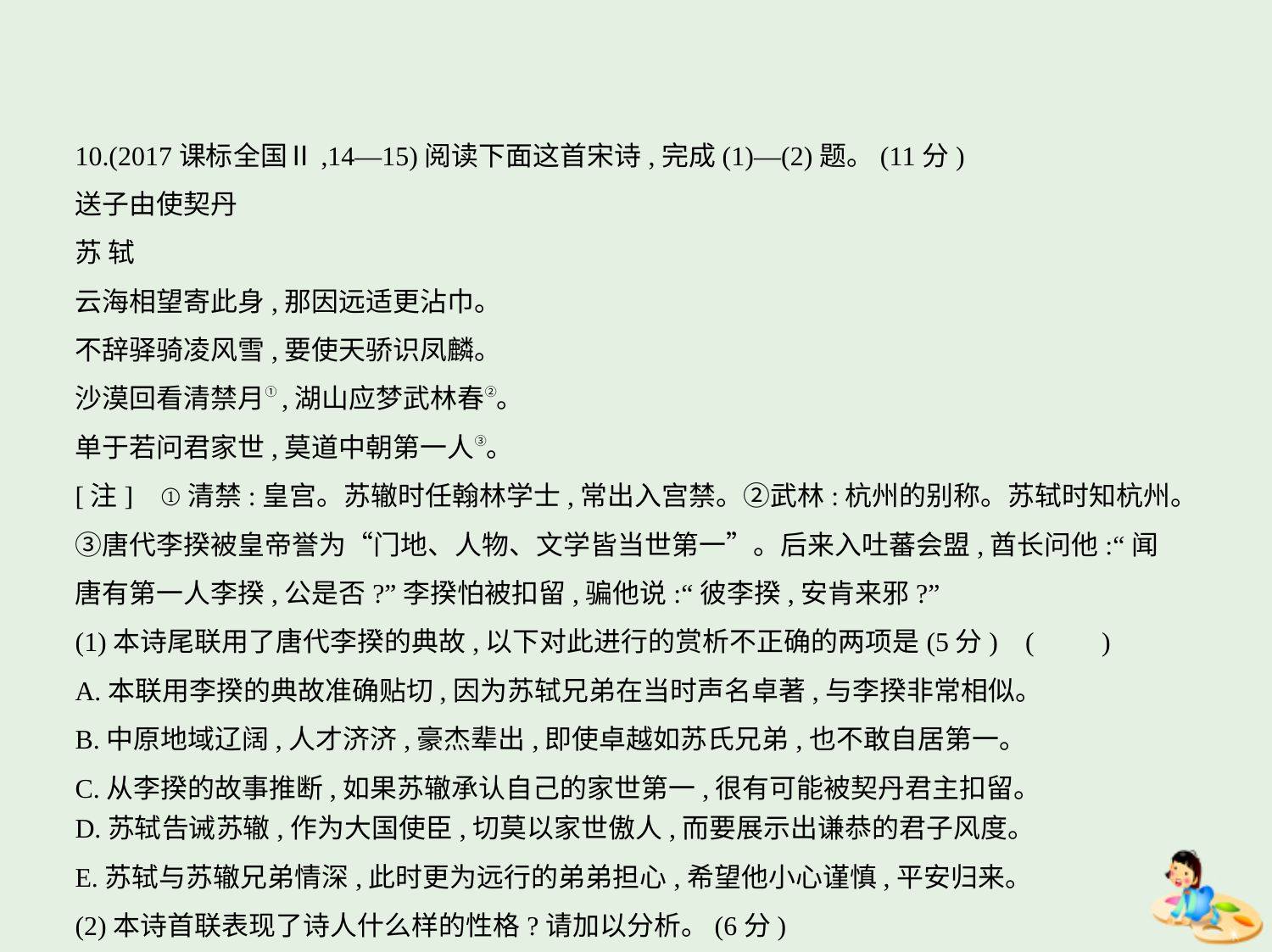

10.(2017课标全国Ⅱ,14—15)阅读下面这首宋诗,完成(1)—(2)题。(11分)
送子由使契丹
苏 轼
云海相望寄此身,那因远适更沾巾。
不辞驿骑凌风雪,要使天骄识凤麟。
沙漠回看清禁月①,湖山应梦武林春②。
单于若问君家世,莫道中朝第一人③。
[注]    ①清禁:皇宫。苏辙时任翰林学士,常出入宫禁。②武林:杭州的别称。苏轼时知杭州。
③唐代李揆被皇帝誉为“门地、人物、文学皆当世第一”。后来入吐蕃会盟,酋长问他:“闻
唐有第一人李揆,公是否?”李揆怕被扣留,骗他说:“彼李揆,安肯来邪?”
(1)本诗尾联用了唐代李揆的典故,以下对此进行的赏析不正确的两项是(5分) (　　)
A.本联用李揆的典故准确贴切,因为苏轼兄弟在当时声名卓著,与李揆非常相似。
B.中原地域辽阔,人才济济,豪杰辈出,即使卓越如苏氏兄弟,也不敢自居第一。
C.从李揆的故事推断,如果苏辙承认自己的家世第一,很有可能被契丹君主扣留。
D.苏轼告诫苏辙,作为大国使臣,切莫以家世傲人,而要展示出谦恭的君子风度。
E.苏轼与苏辙兄弟情深,此时更为远行的弟弟担心,希望他小心谨慎,平安归来。
(2)本诗首联表现了诗人什么样的性格?请加以分析。(6分)